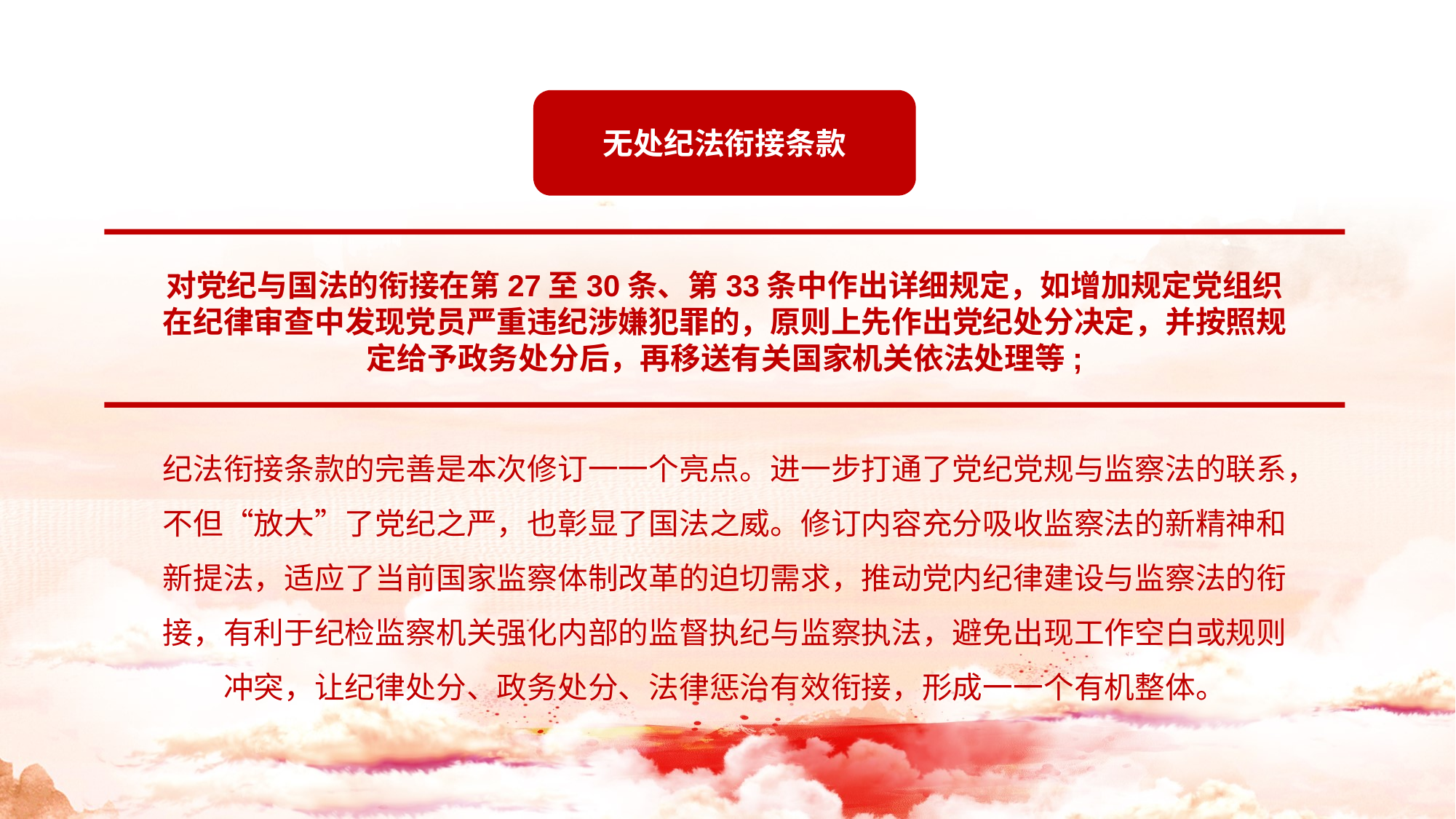

无处纪法衔接条款

对党纪与国法的衔接在第27至30条、第33条中作出详细规定，如增加规定党组织在纪律审查中发现党员严重违纪涉嫌犯罪的，原则上先作出党纪处分决定，并按照规定给予政务处分后，再移送有关国家机关依法处理等;
纪法衔接条款的完善是本次修订一一个亮点。进一步打通了党纪党规与监察法的联系，不但“放大”了党纪之严，也彰显了国法之威。修订内容充分吸收监察法的新精神和新提法，适应了当前国家监察体制改革的迫切需求，推动党内纪律建设与监察法的衔接，有利于纪检监察机关强化内部的监督执纪与监察执法，避免出现工作空白或规则冲突，让纪律处分、政务处分、法律惩治有效衔接，形成一一个有机整体。